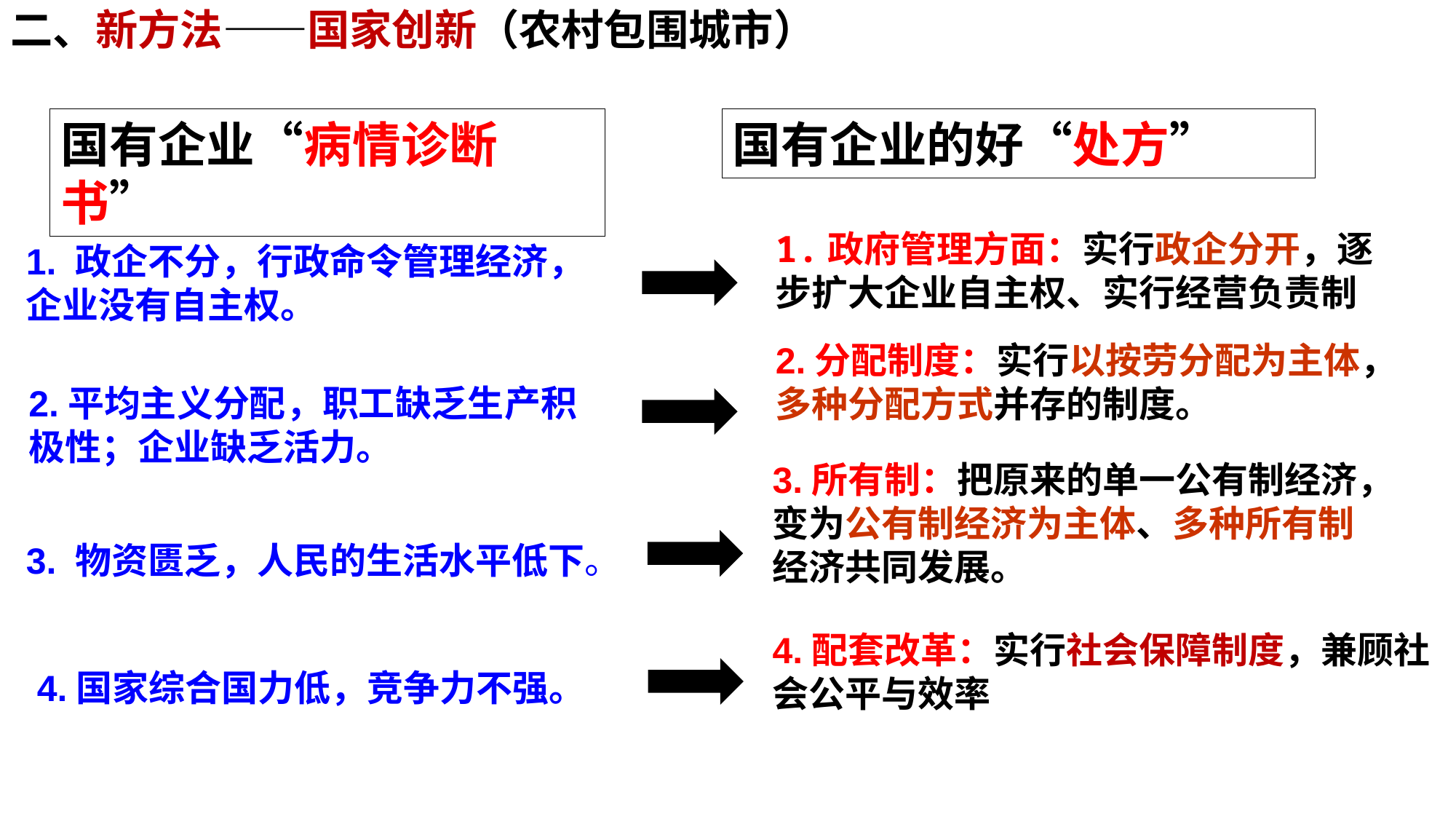

二、新方法——国家创新（农村包围城市）
国有企业“病情诊断书”
国有企业的好“处方”
1.政府管理方面：实行政企分开，逐步扩大企业自主权、实行经营负责制
1. 政企不分，行政命令管理经济，企业没有自主权。

2.分配制度：实行以按劳分配为主体，多种分配方式并存的制度。
2.平均主义分配，职工缺乏生产积极性；企业缺乏活力。

3.所有制：把原来的单一公有制经济，变为公有制经济为主体、多种所有制经济共同发展。
3. 物资匮乏，人民的生活水平低下。

4.配套改革：实行社会保障制度，兼顾社会公平与效率

4.国家综合国力低，竞争力不强。